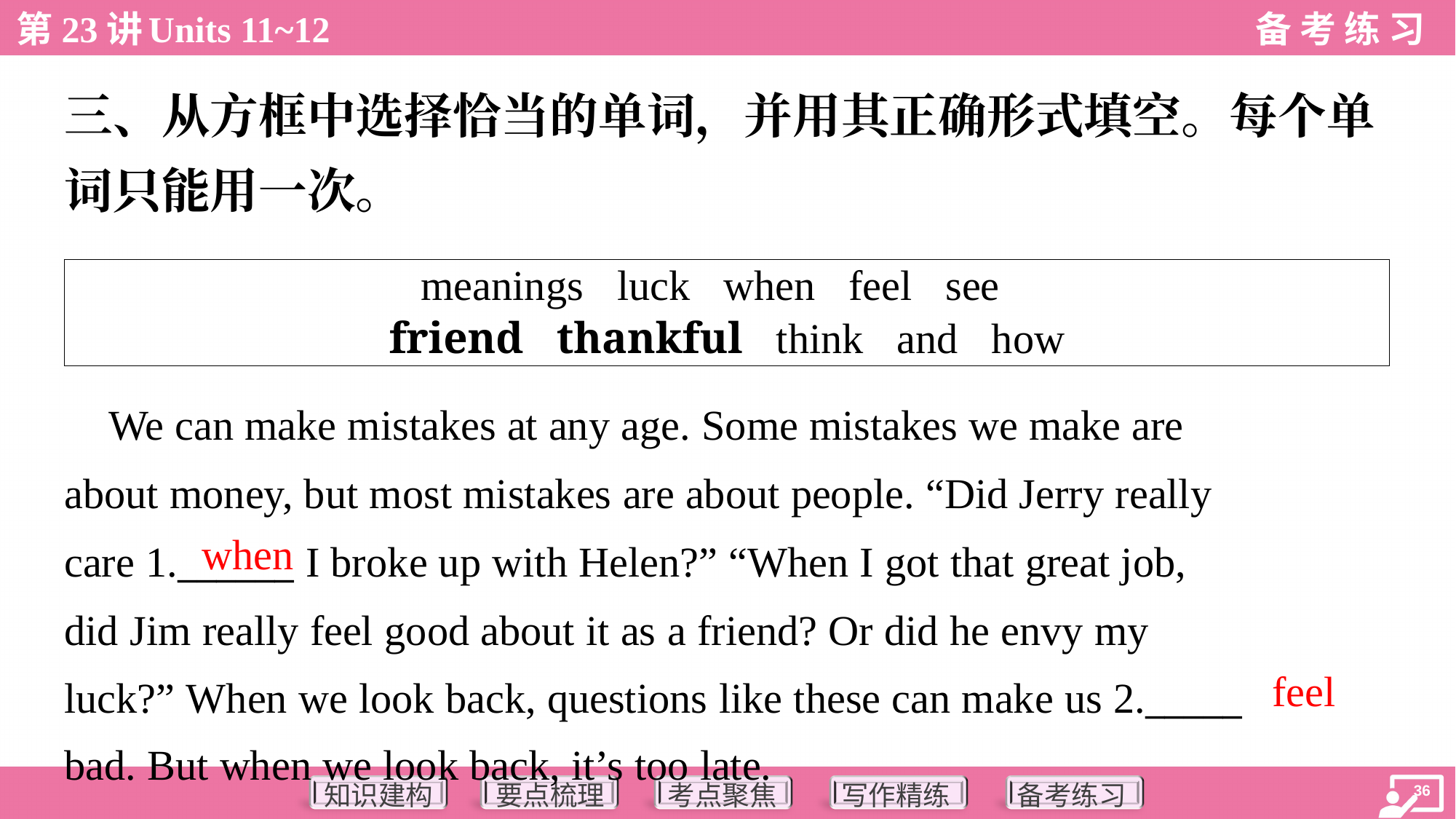

三、从方框中选择恰当的单词，并用其正确形式填空。每个单
词只能用一次。
| meanings luck when feel see friend thankful think and how |
| --- |
    We can make mistakes at any age. Some mistakes we make are
about money, but most mistakes are about people. “Did Jerry really
care 1.______ I broke up with Helen?” “When I got that great job,
did Jim really feel good about it as a friend? Or did he envy my
luck?” When we look back, questions like these can make us 2._____
bad. But when we look back, it’s too late.
when
feel